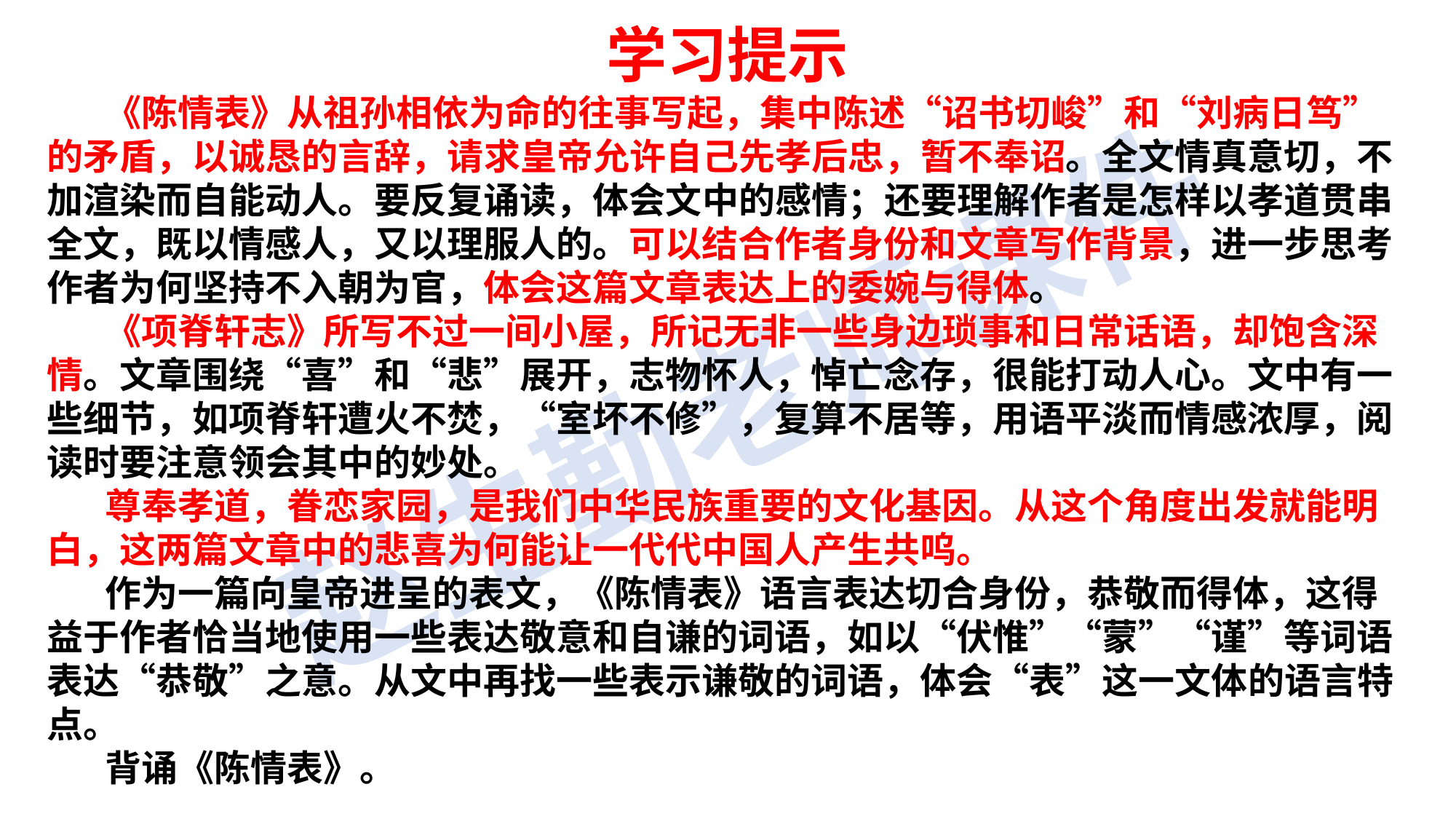

学习提示
      《陈情表》从祖孙相依为命的往事写起，集中陈述“诏书切峻”和“刘病日笃”的矛盾，以诚恳的言辞，请求皇帝允许自己先孝后忠，暂不奉诏。全文情真意切，不加渲染而自能动人。要反复诵读，体会文中的感情；还要理解作者是怎样以孝道贯串全文，既以情感人，又以理服人的。可以结合作者身份和文章写作背景，进一步思考作者为何坚持不入朝为官，体会这篇文章表达上的委婉与得体。
      《项脊轩志》所写不过一间小屋，所记无非一些身边琐事和日常话语，却饱含深情。文章围绕“喜”和“悲”展开，志物怀人，悼亡念存，很能打动人心。文中有一些细节，如项脊轩遭火不焚，“室坏不修”，复算不居等，用语平淡而情感浓厚，阅读时要注意领会其中的妙处。
      尊奉孝道，眷恋家园，是我们中华民族重要的文化基因。从这个角度出发就能明白，这两篇文章中的悲喜为何能让一代代中国人产生共呜。
      作为一篇向皇帝进呈的表文，《陈情表》语言表达切合身份，恭敬而得体，这得益于作者恰当地使用一些表达敬意和自谦的词语，如以“伏惟”“蒙”“谨”等词语表达“恭敬”之意。从文中再找一些表示谦敬的词语，体会“表”这一文体的语言特点。
      背诵《陈情表》。